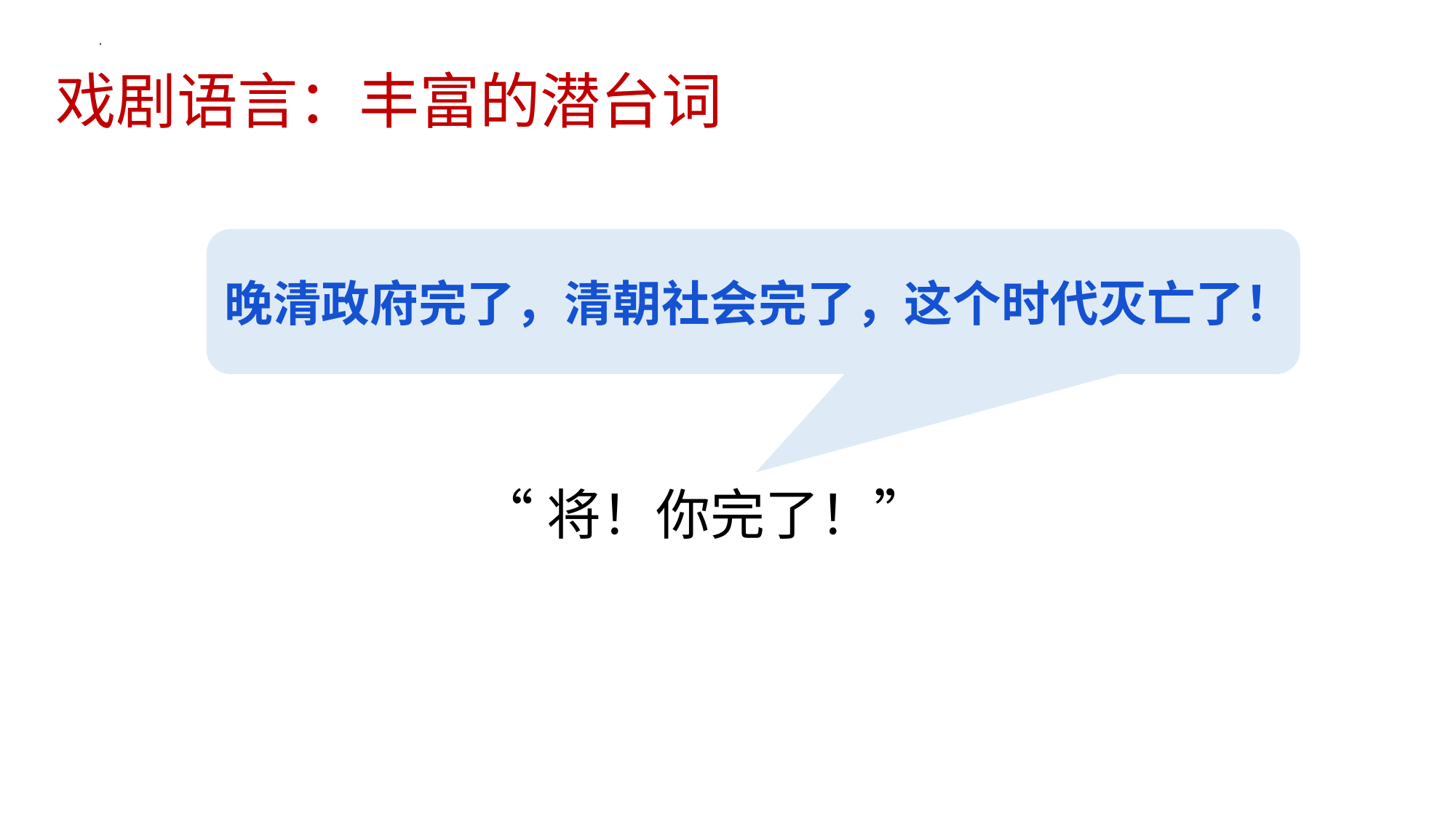

# 戏剧语言：丰富的潜台词
晚清政府完了，清朝社会完了，这个时代灭亡了！
“将！你完了！”